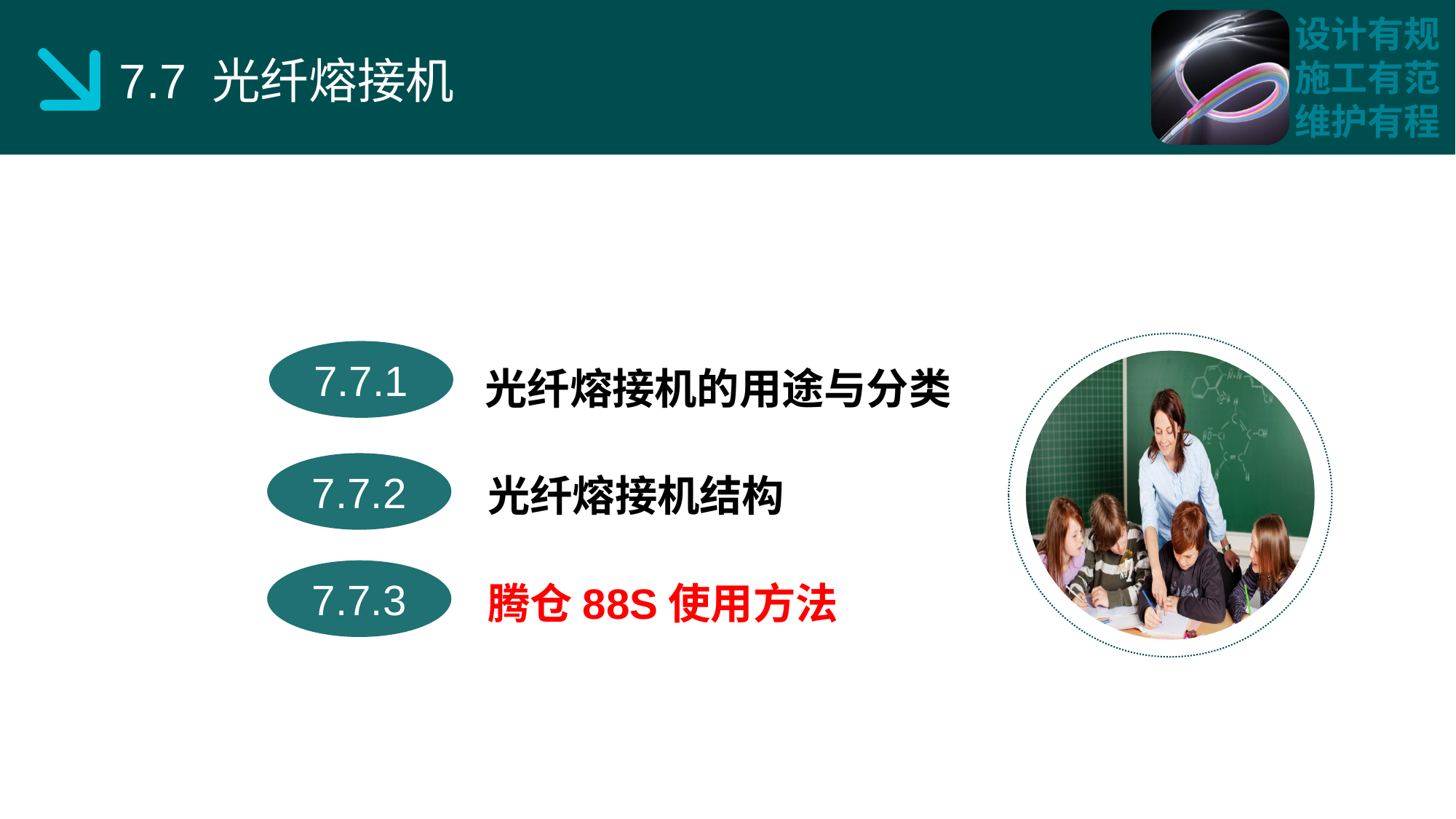

7.7 光纤熔接机

光纤熔接机的用途与分类

7.7.1

 光纤熔接机结构
7.7.2
 腾仓88S使用方法
7.7.3